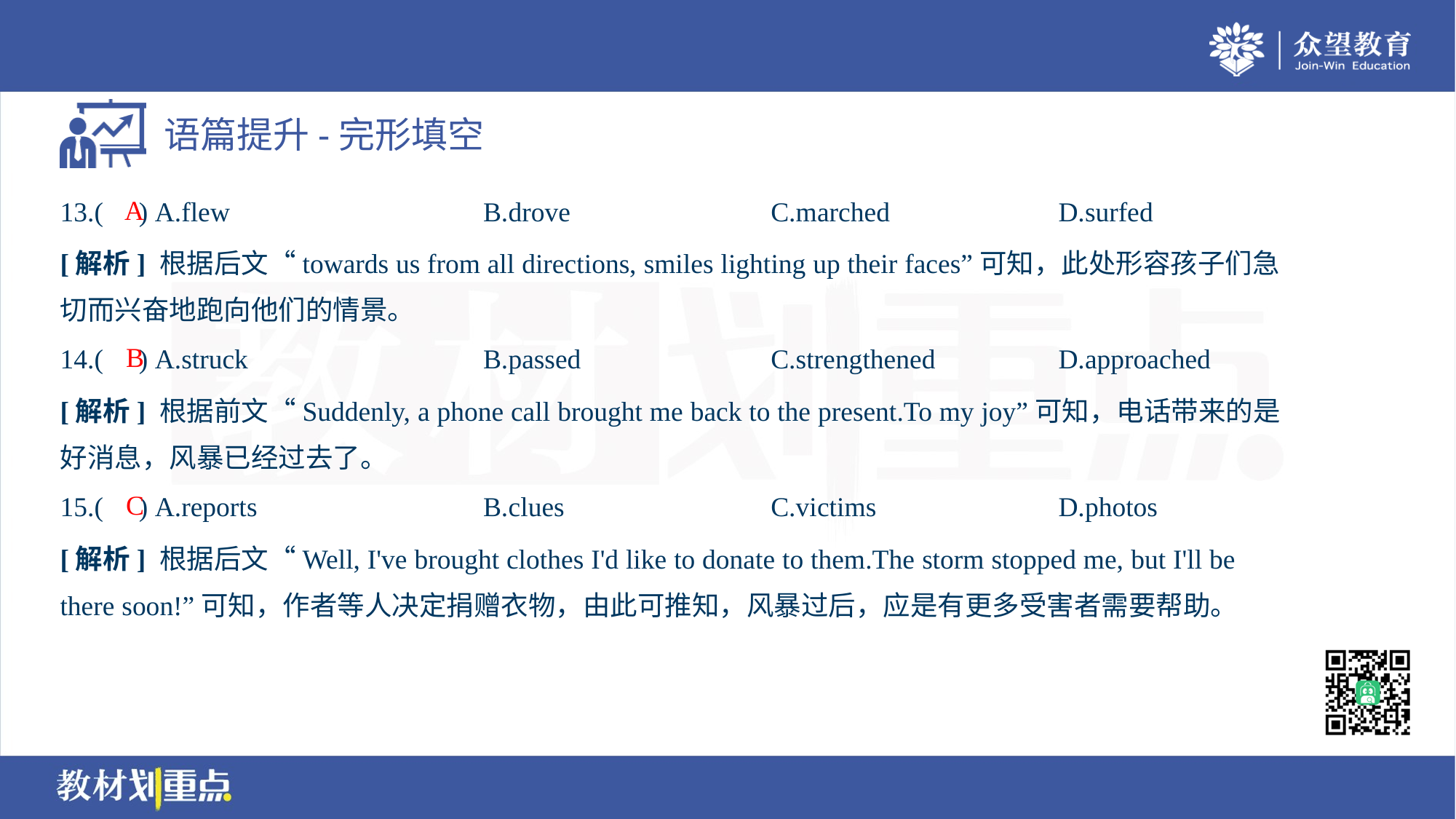

A
13.(     ) A.flew	B.drove	C.marched	D.surfed
[解析] 根据后文“towards us from all directions, smiles lighting up their faces”可知，此处形容孩子们急
切而兴奋地跑向他们的情景。
B
14.(     ) A.struck	B.passed	C.strengthened	D.approached
[解析] 根据前文“Suddenly, a phone call brought me back to the present.To my joy”可知，电话带来的是
好消息，风暴已经过去了。
C
15.(     ) A.reports	B.clues	C.victims	D.photos
[解析] 根据后文“Well, I've brought clothes I'd like to donate to them.The storm stopped me, but I'll be
there soon!”可知，作者等人决定捐赠衣物，由此可推知，风暴过后，应是有更多受害者需要帮助。